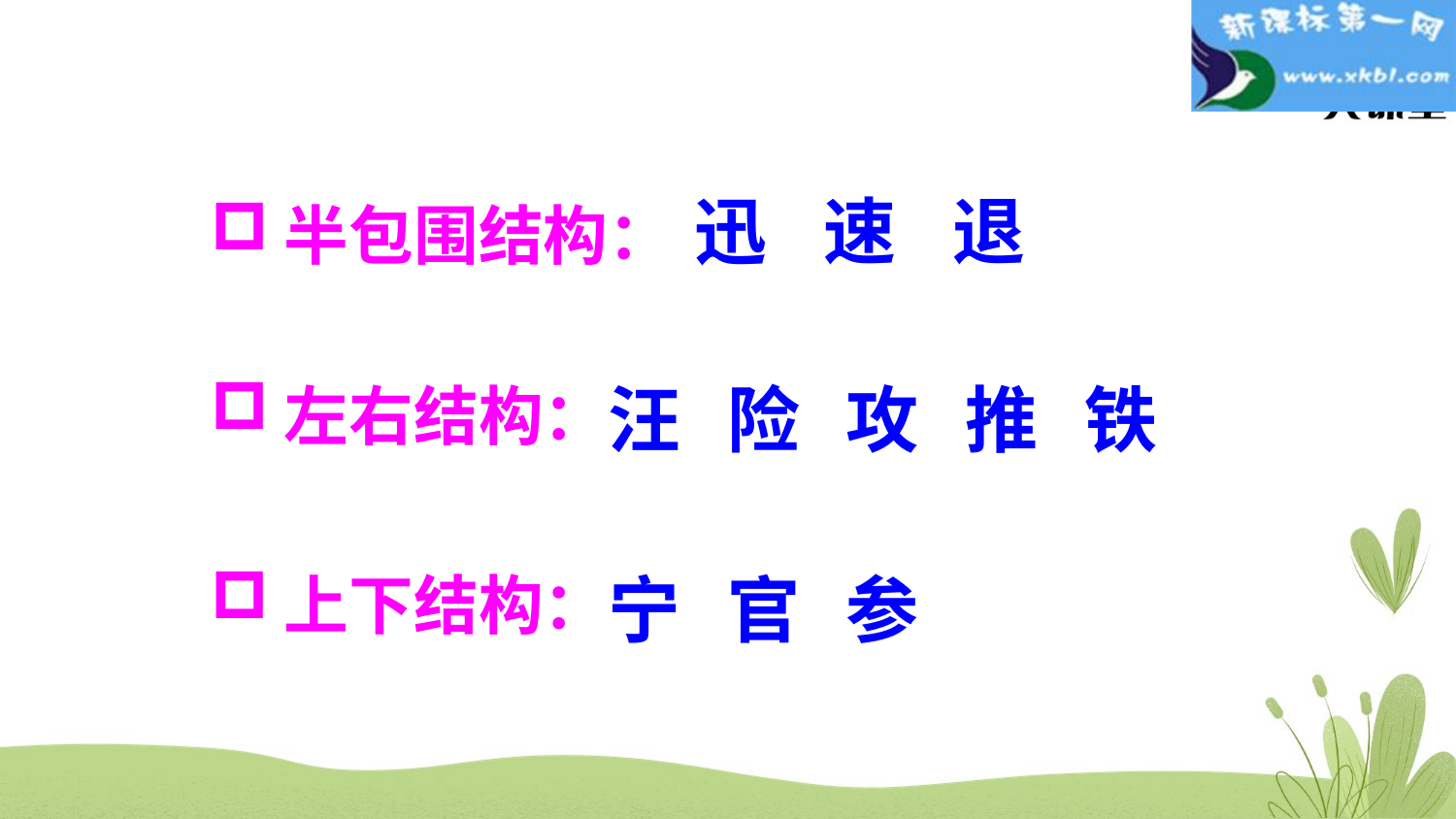

迅
速
退
半包围结构：
汪
险
攻
推
铁
左右结构：
上下结构：
宁
官
参